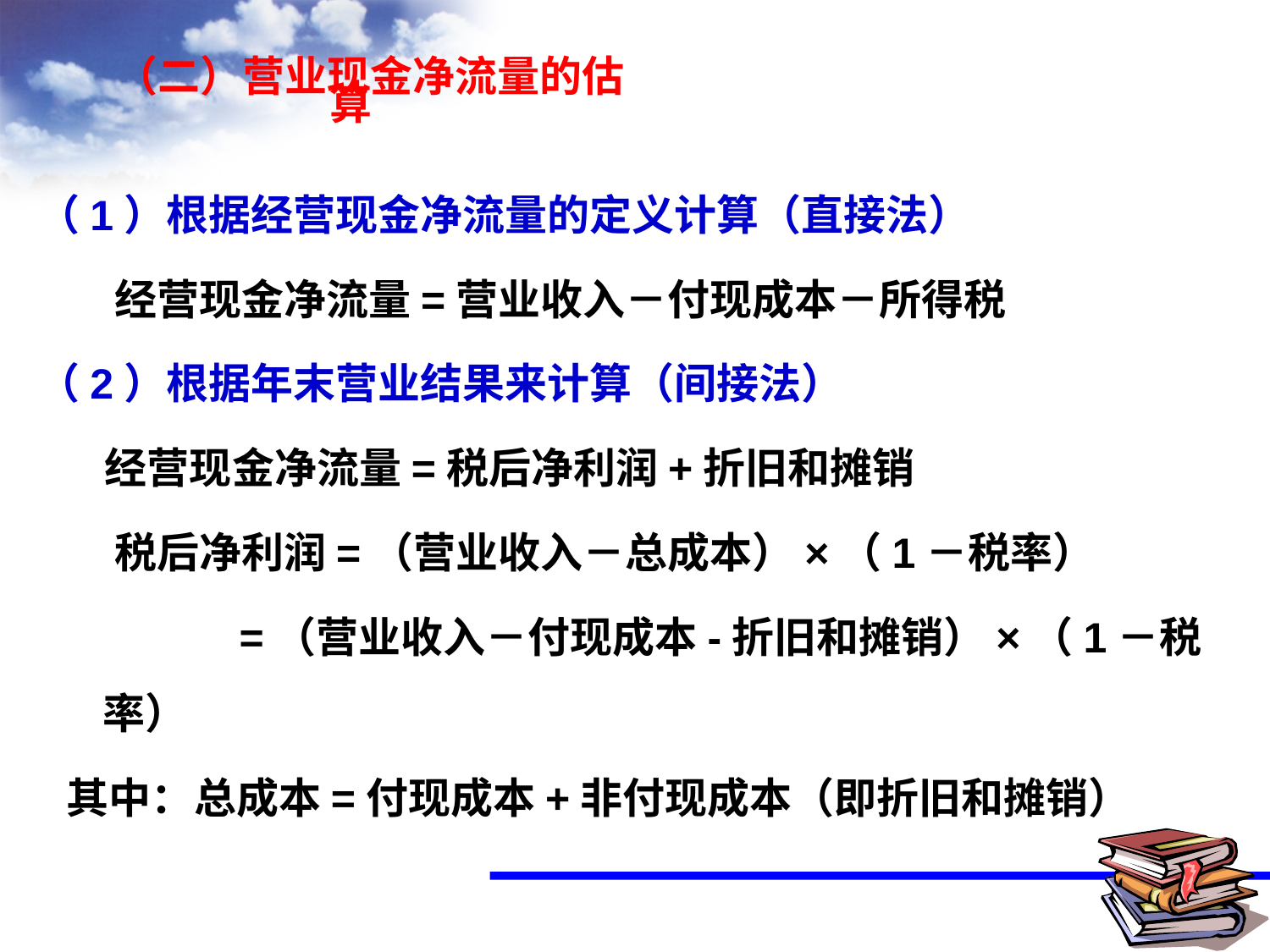

（二）营业现金净流量的估算
（1）根据经营现金净流量的定义计算（直接法）
       经营现金净流量=营业收入－付现成本－所得税
（2）根据年末营业结果来计算（间接法）
      经营现金净流量=税后净利润+折旧和摊销
       税后净利润=（营业收入－总成本）×（1－税率）
                 =（营业收入－付现成本-折旧和摊销）×（1－税率）
  其中：总成本=付现成本+非付现成本（即折旧和摊销）